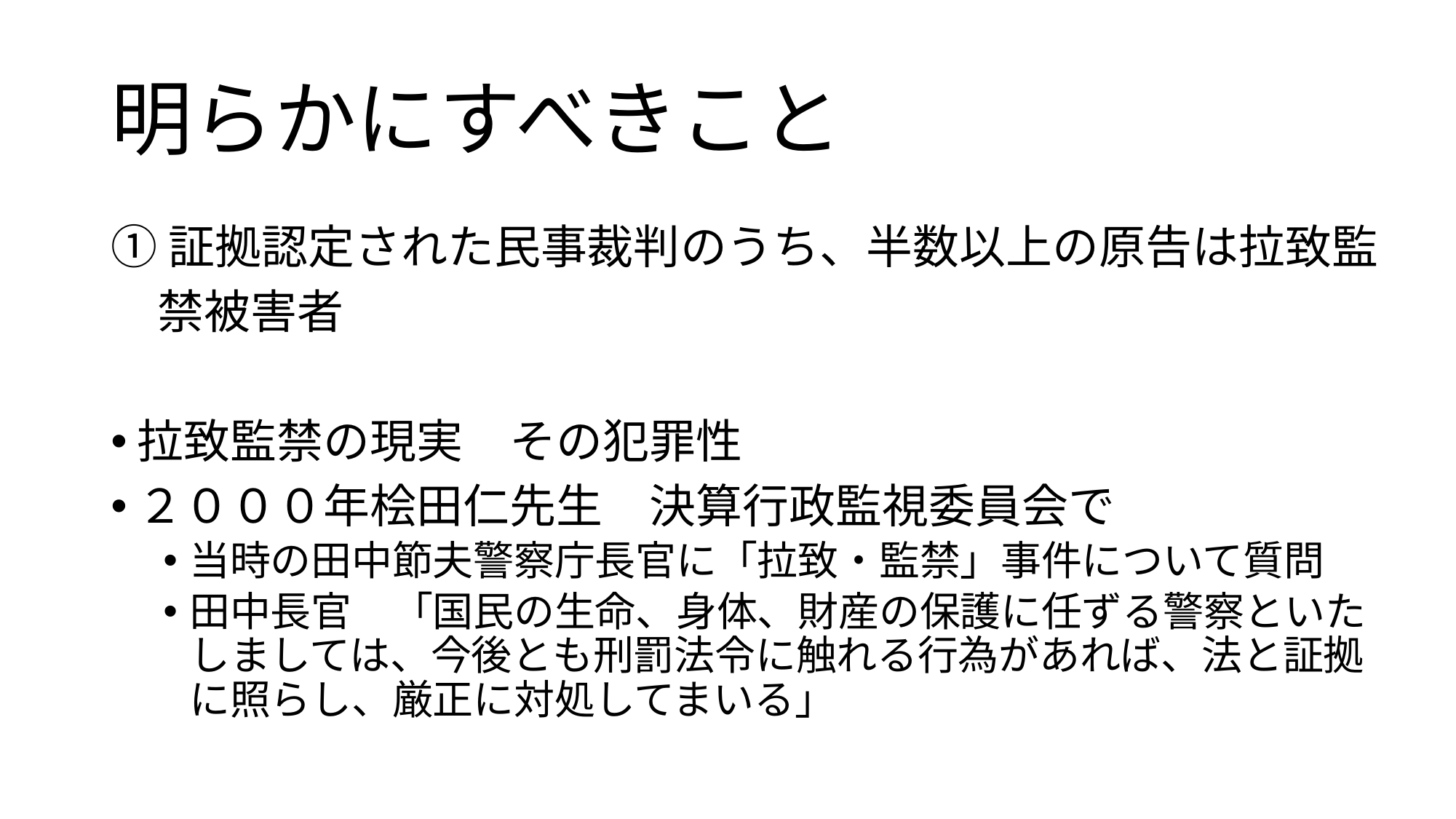

# 明らかにすべきこと
①証拠認定された民事裁判のうち、半数以上の原告は拉致監
　禁被害者

拉致監禁の現実　その犯罪性
２０００年桧田仁先生　決算行政監視委員会で
当時の田中節夫警察庁長官に「拉致・監禁」事件について質問
田中長官　「国民の生命、身体、財産の保護に任ずる警察といたしましては、今後とも刑罰法令に触れる行為があれば、法と証拠に照らし、厳正に対処してまいる」